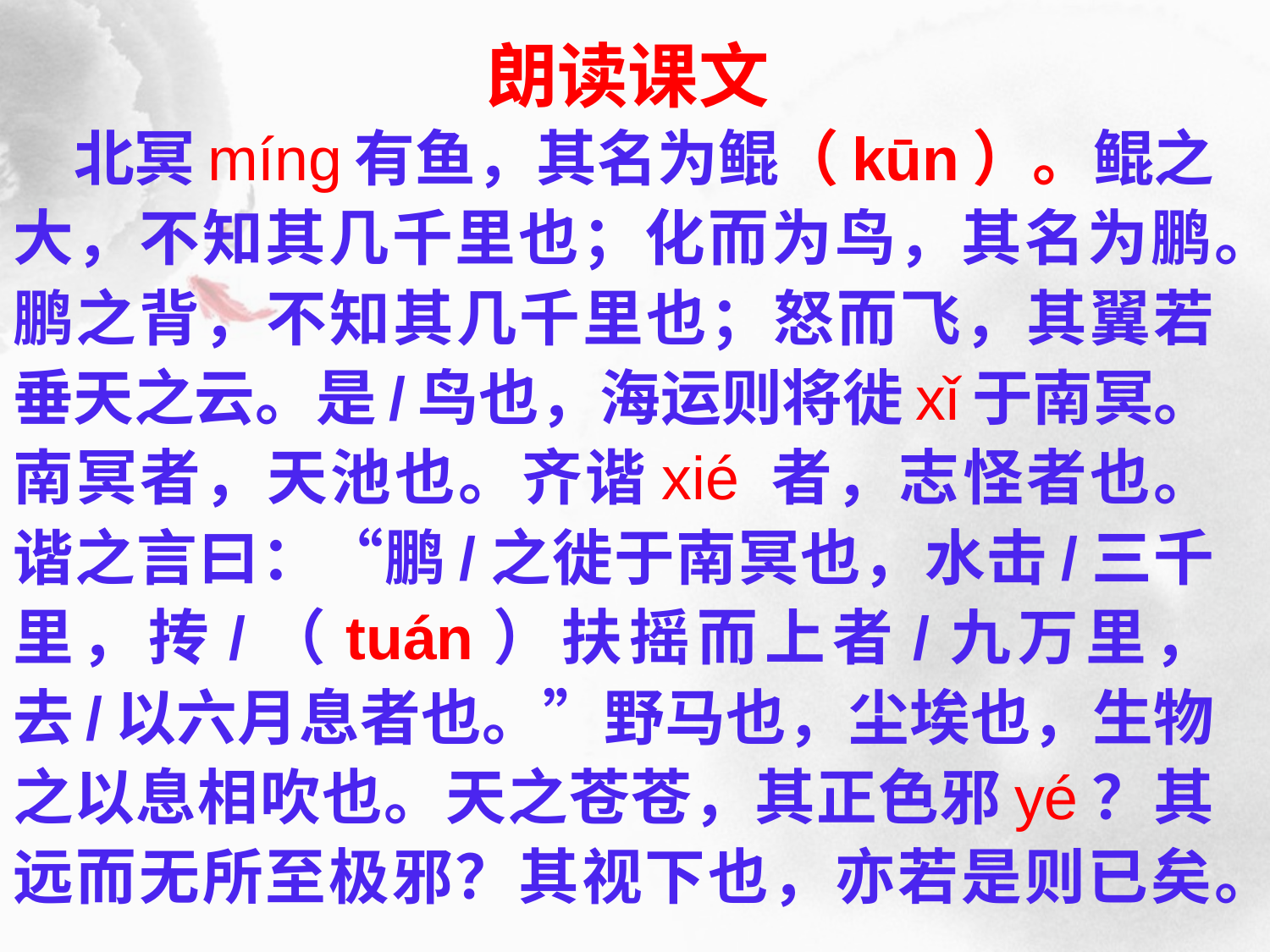

朗读课文
    北冥míng有鱼，其名为鲲（kūn）。鲲之大，不知其几千里也；化而为鸟，其名为鹏。鹏之背，不知其几千里也；怒而飞，其翼若垂天之云。是/鸟也，海运则将徙xǐ于南冥。南冥者，天池也。齐谐xié 者，志怪者也。谐之言曰：“鹏/之徙于南冥也，水击/三千里，抟/（tuán）扶摇而上者/九万里，去/以六月息者也。”野马也，尘埃也，生物之以息相吹也。天之苍苍，其正色邪yé？其远而无所至极邪？其视下也，亦若是则已矣。